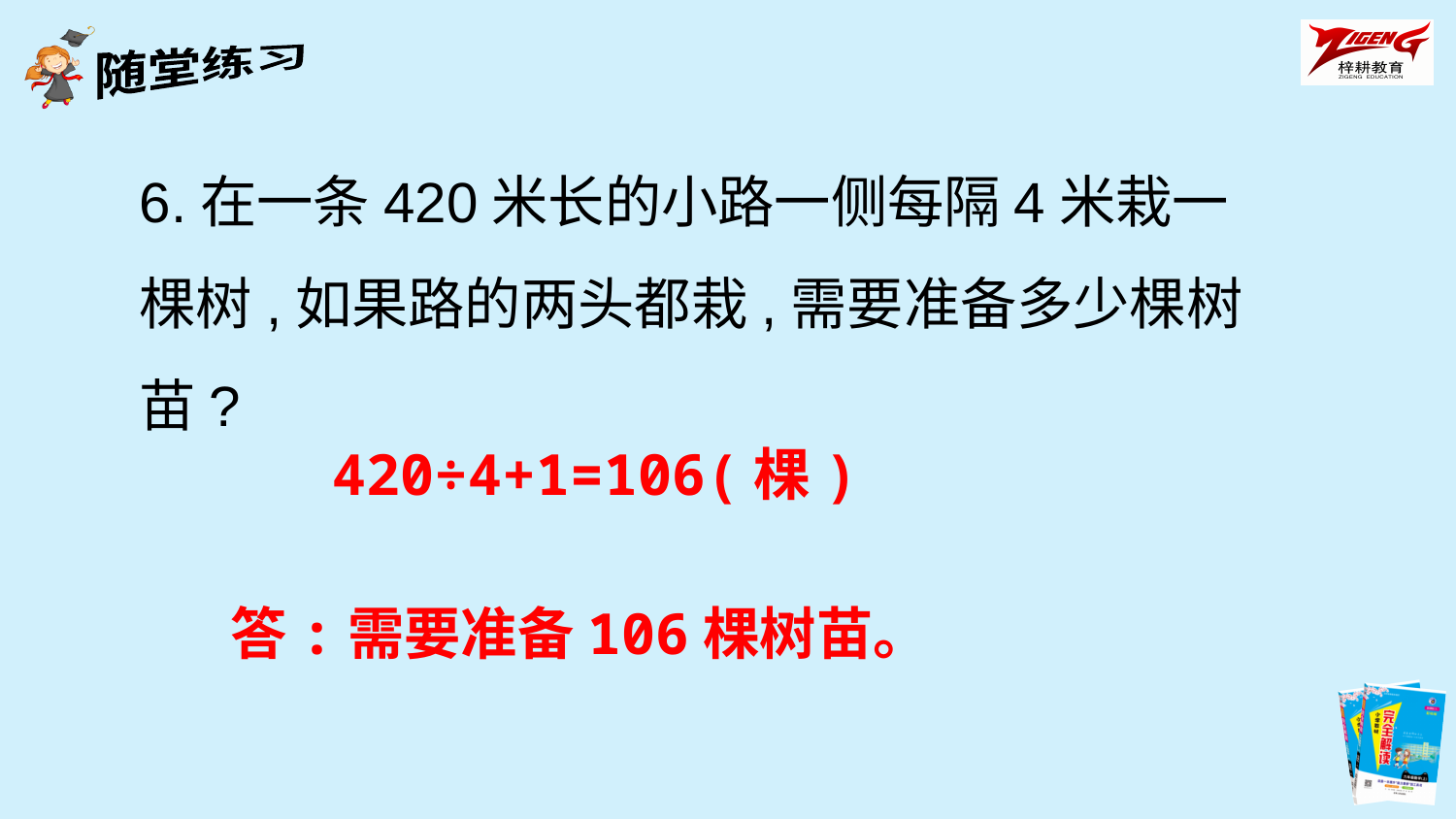

6.在一条420米长的小路一侧每隔4米栽一棵树,如果路的两头都栽,需要准备多少棵树苗?
420÷4+1=106(棵)
答:需要准备106棵树苗。